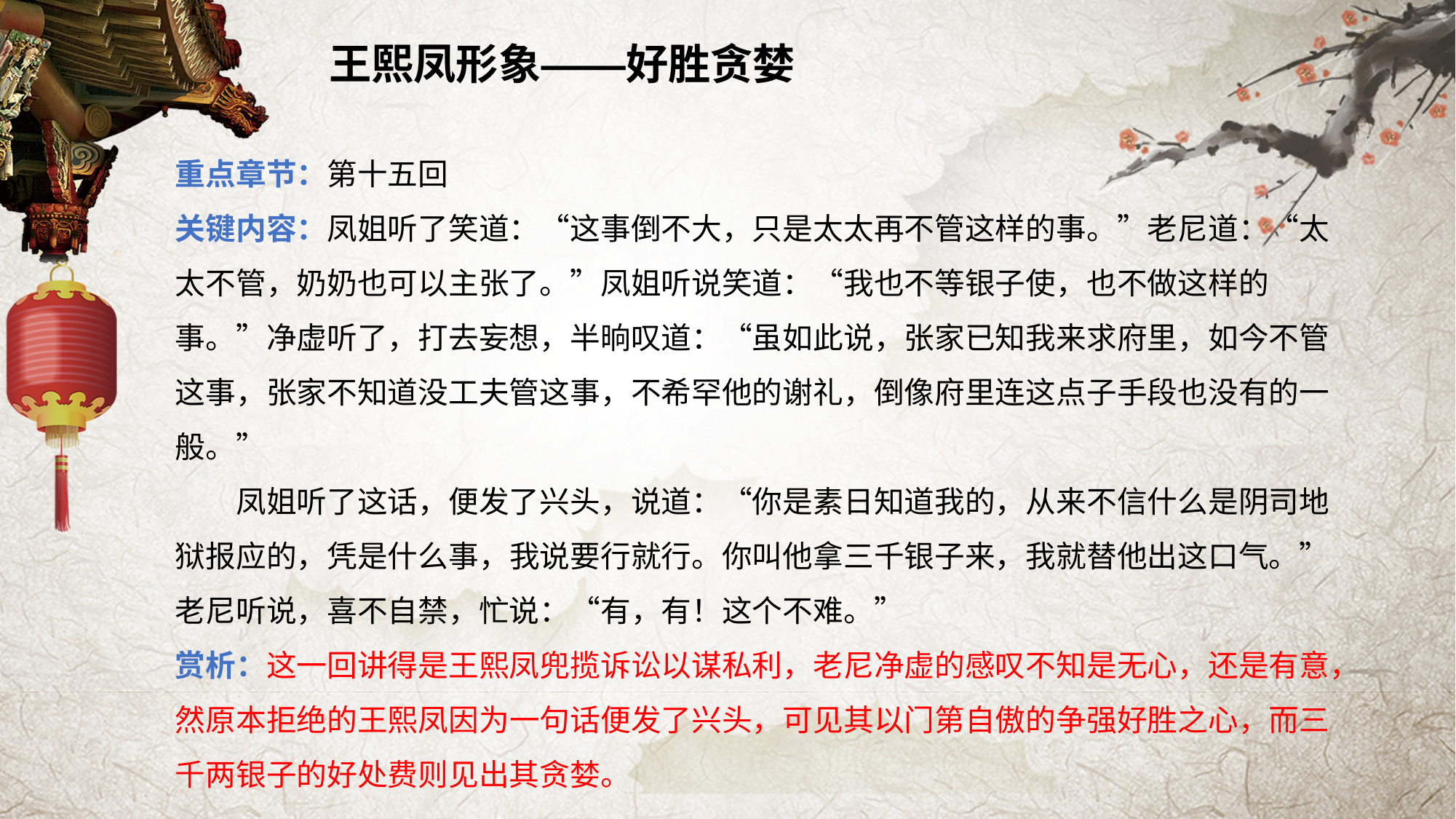

王熙凤形象——好胜贪婪
重点章节：第十五回
关键内容：凤姐听了笑道：“这事倒不大，只是太太再不管这样的事。”老尼道：“太太不管，奶奶也可以主张了。”凤姐听说笑道：“我也不等银子使，也不做这样的事。”净虚听了，打去妄想，半晌叹道：“虽如此说，张家已知我来求府里，如今不管这事，张家不知道没工夫管这事，不希罕他的谢礼，倒像府里连这点子手段也没有的一般。”
　　凤姐听了这话，便发了兴头，说道：“你是素日知道我的，从来不信什么是阴司地狱报应的，凭是什么事，我说要行就行。你叫他拿三千银子来，我就替他出这口气。”老尼听说，喜不自禁，忙说：“有，有！这个不难。”
赏析：这一回讲得是王熙凤兜揽诉讼以谋私利，老尼净虚的感叹不知是无心，还是有意，然原本拒绝的王熙凤因为一句话便发了兴头，可见其以门第自傲的争强好胜之心，而三千两银子的好处费则见出其贪婪。